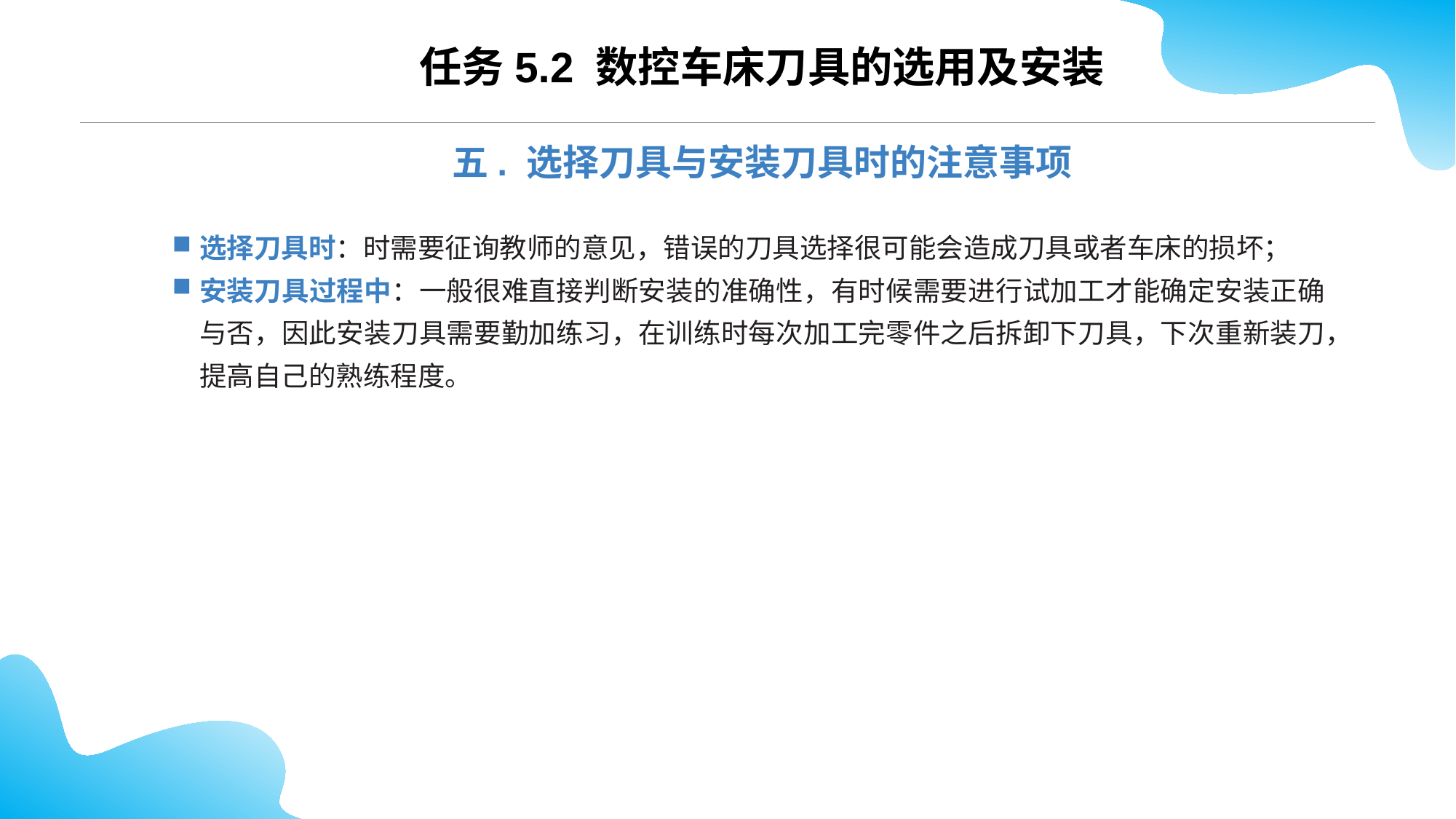

任务5.2 数控车床刀具的选用及安装
五. 选择刀具与安装刀具时的注意事项
选择刀具时：时需要征询教师的意见，错误的刀具选择很可能会造成刀具或者车床的损坏；
安装刀具过程中：一般很难直接判断安装的准确性，有时候需要进行试加工才能确定安装正确与否，因此安装刀具需要勤加练习，在训练时每次加工完零件之后拆卸下刀具，下次重新装刀，提高自己的熟练程度。